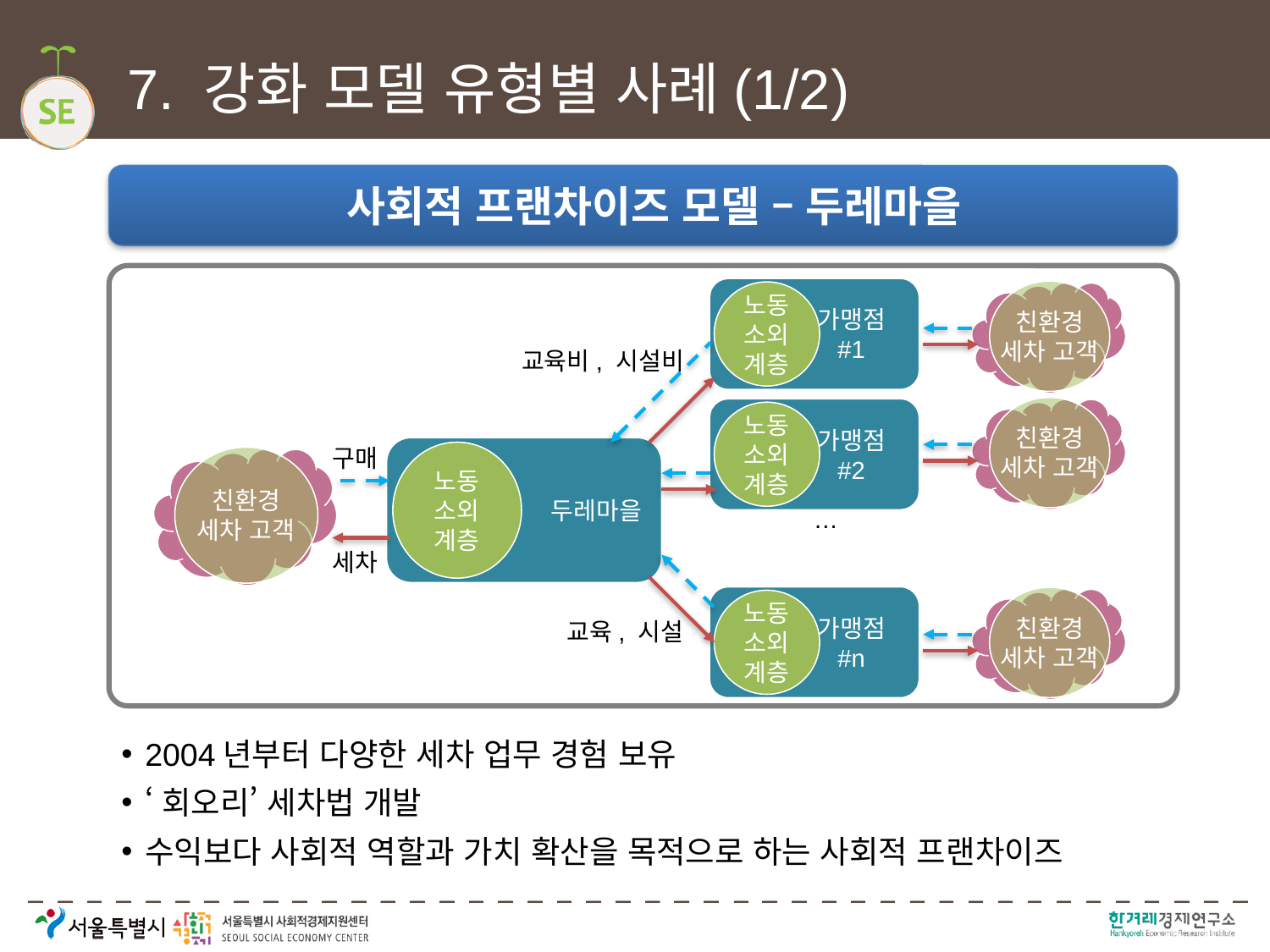

# 7. 강화 모델 유형별 사례(1/2)
 사회적 프랜차이즈 모델 – 두레마을

가맹점
#1
노동
소외
계층
친환경
세차 고객

교육비, 시설비
친환경
세차 고객

가맹점
#2
노동
소외
계층
구매
두레마을
노동
소외
계층
친환경
세차 고객

…
세차
가맹점
#n
노동
소외
계층
친환경
세차 고객

교육, 시설
2004년부터 다양한 세차 업무 경험 보유
‘회오리’ 세차법 개발
수익보다 사회적 역할과 가치 확산을 목적으로 하는 사회적 프랜차이즈